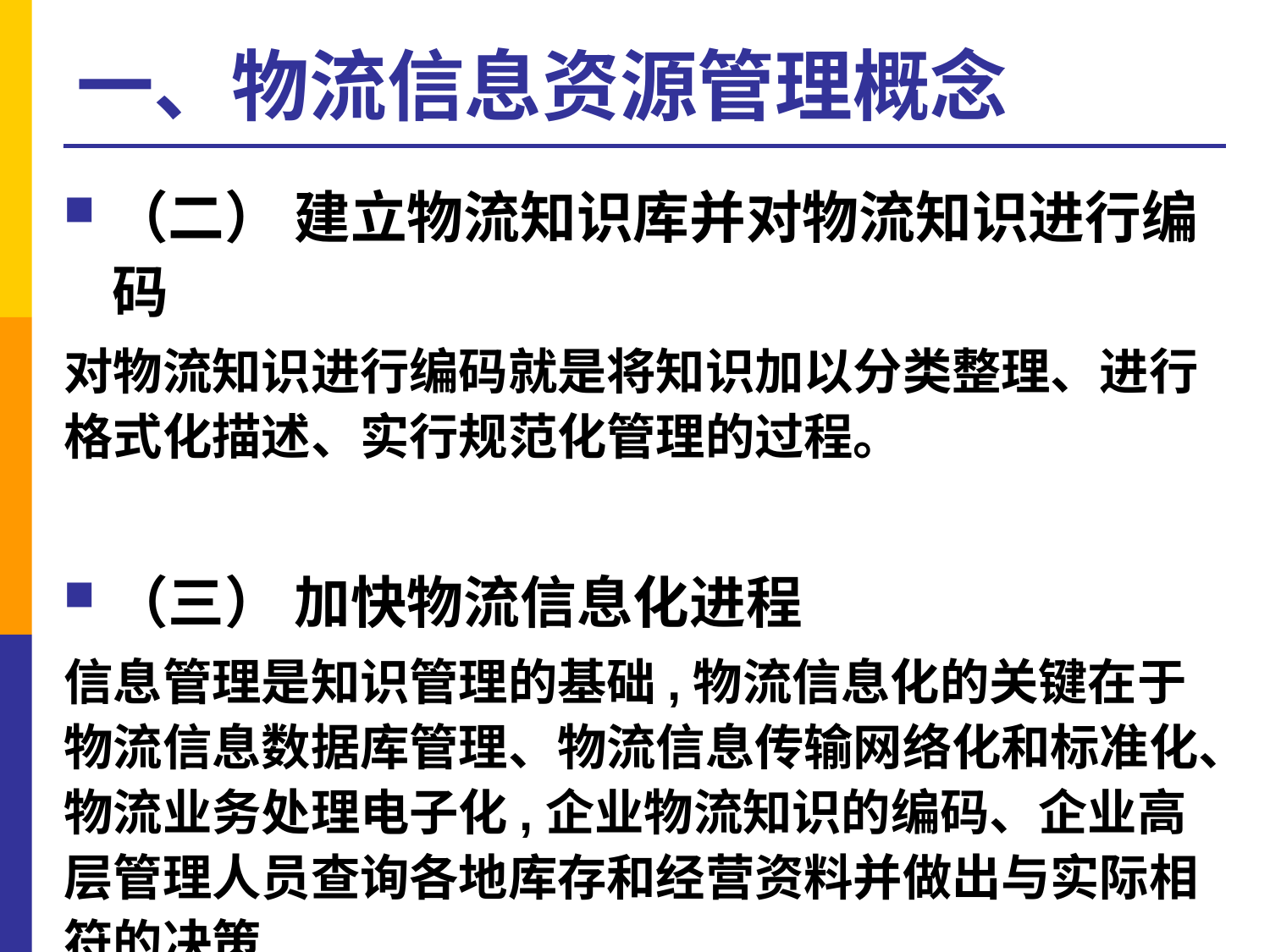

# 一、物流信息资源管理概念
（二） 建立物流知识库并对物流知识进行编码
对物流知识进行编码就是将知识加以分类整理、进行格式化描述、实行规范化管理的过程。

（三） 加快物流信息化进程
信息管理是知识管理的基础,物流信息化的关键在于物流信息数据库管理、物流信息传输网络化和标准化、物流业务处理电子化,企业物流知识的编码、企业高层管理人员查询各地库存和经营资料并做出与实际相符的决策